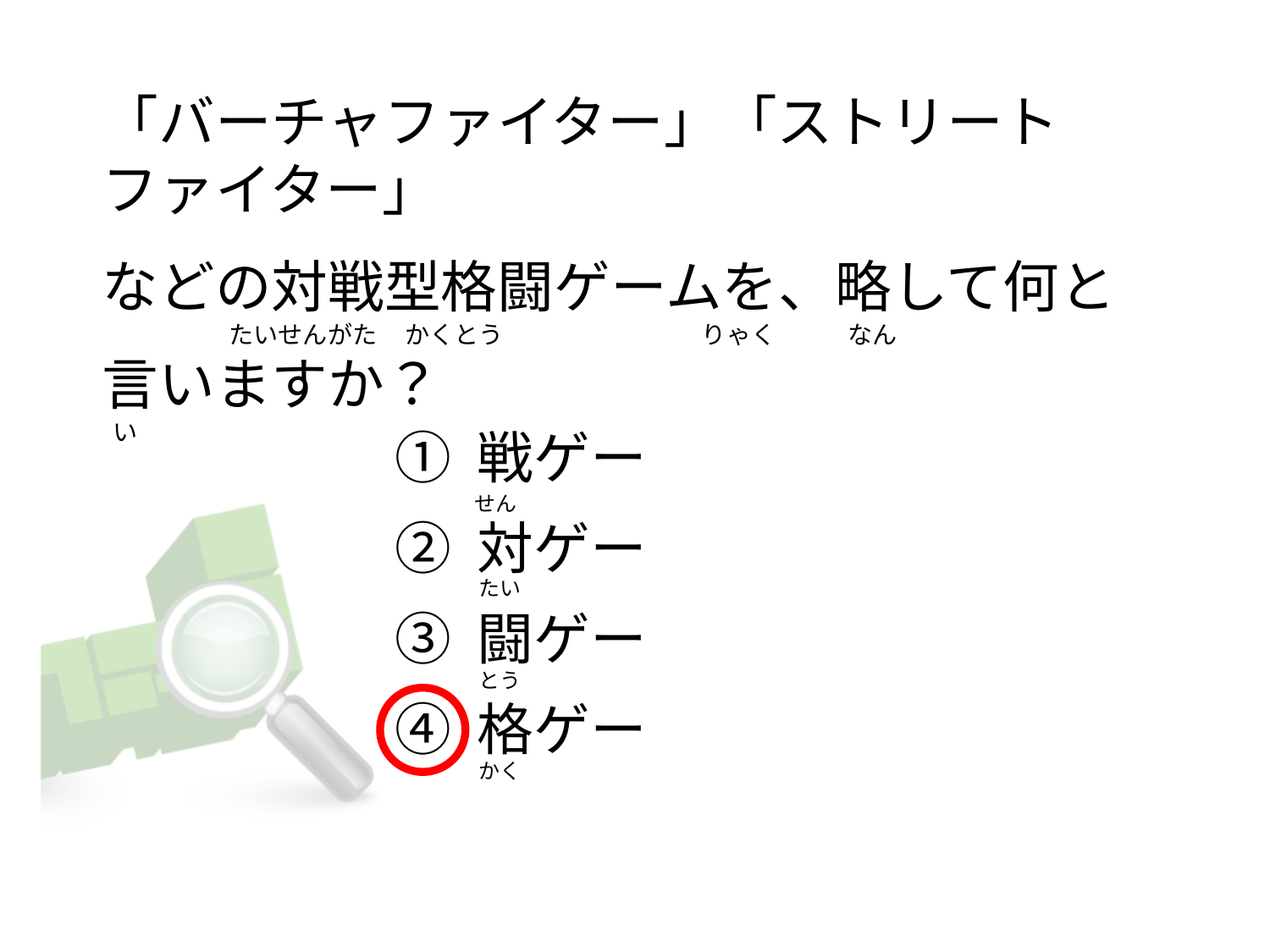

# 「バーチャファイター」「ストリートファイター」   などの対戦型格闘ゲームを、略して何と                        たいせんがた     かくとう                                    りゃく             なん 言いますか？   い
① 戦ゲー
② 対ゲー
③ 闘ゲー
④ 格ゲー
せん
たい
とう

かく